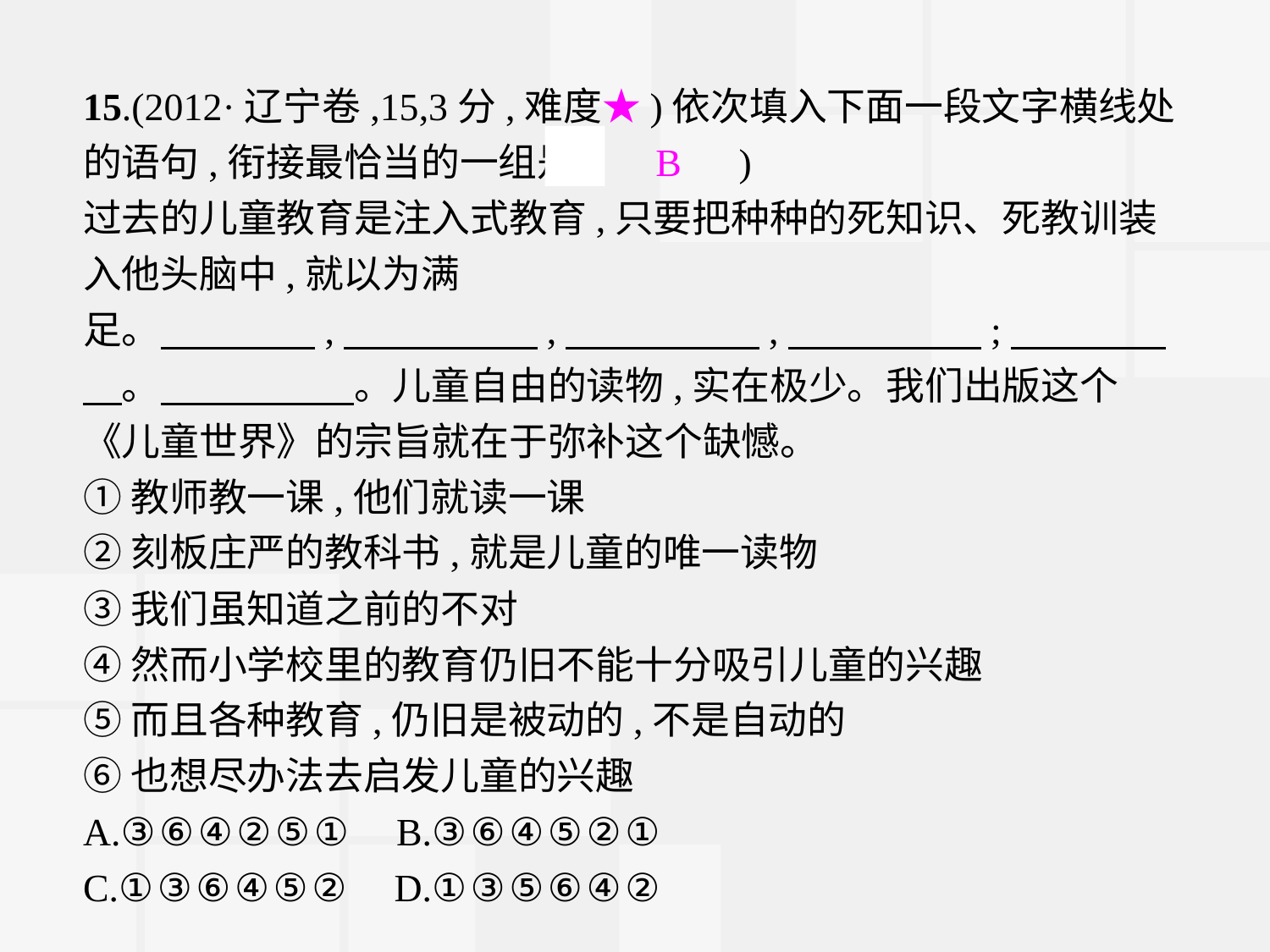

15.(2012·辽宁卷,15,3分,难度★)依次填入下面一段文字横线处的语句,衔接最恰当的一组是(　B　)
过去的儿童教育是注入式教育,只要把种种的死知识、死教训装入他头脑中,就以为满足。　　　　,　　　　　,　　　　　,　　　　　;　　　　　。　　　　　。儿童自由的读物,实在极少。我们出版这个《儿童世界》的宗旨就在于弥补这个缺憾。
①教师教一课,他们就读一课
②刻板庄严的教科书,就是儿童的唯一读物
③我们虽知道之前的不对
④然而小学校里的教育仍旧不能十分吸引儿童的兴趣
⑤而且各种教育,仍旧是被动的,不是自动的
⑥也想尽办法去启发儿童的兴趣
A.③⑥④②⑤①    B.③⑥④⑤②①
C.①③⑥④⑤②    D.①③⑤⑥④②